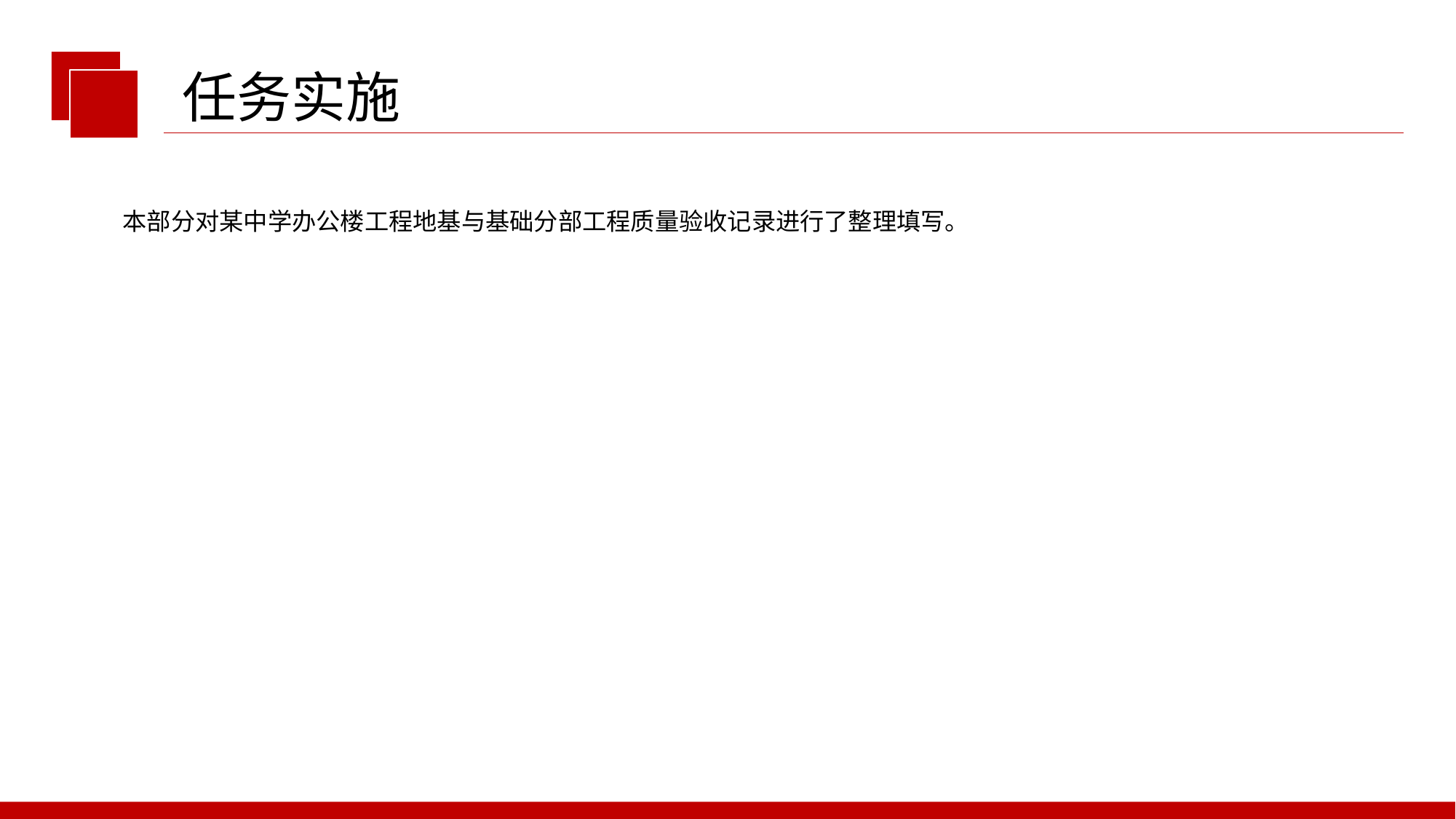

任务实施
本部分对某中学办公楼工程地基与基础分部工程质量验收记录进行了整理填写。